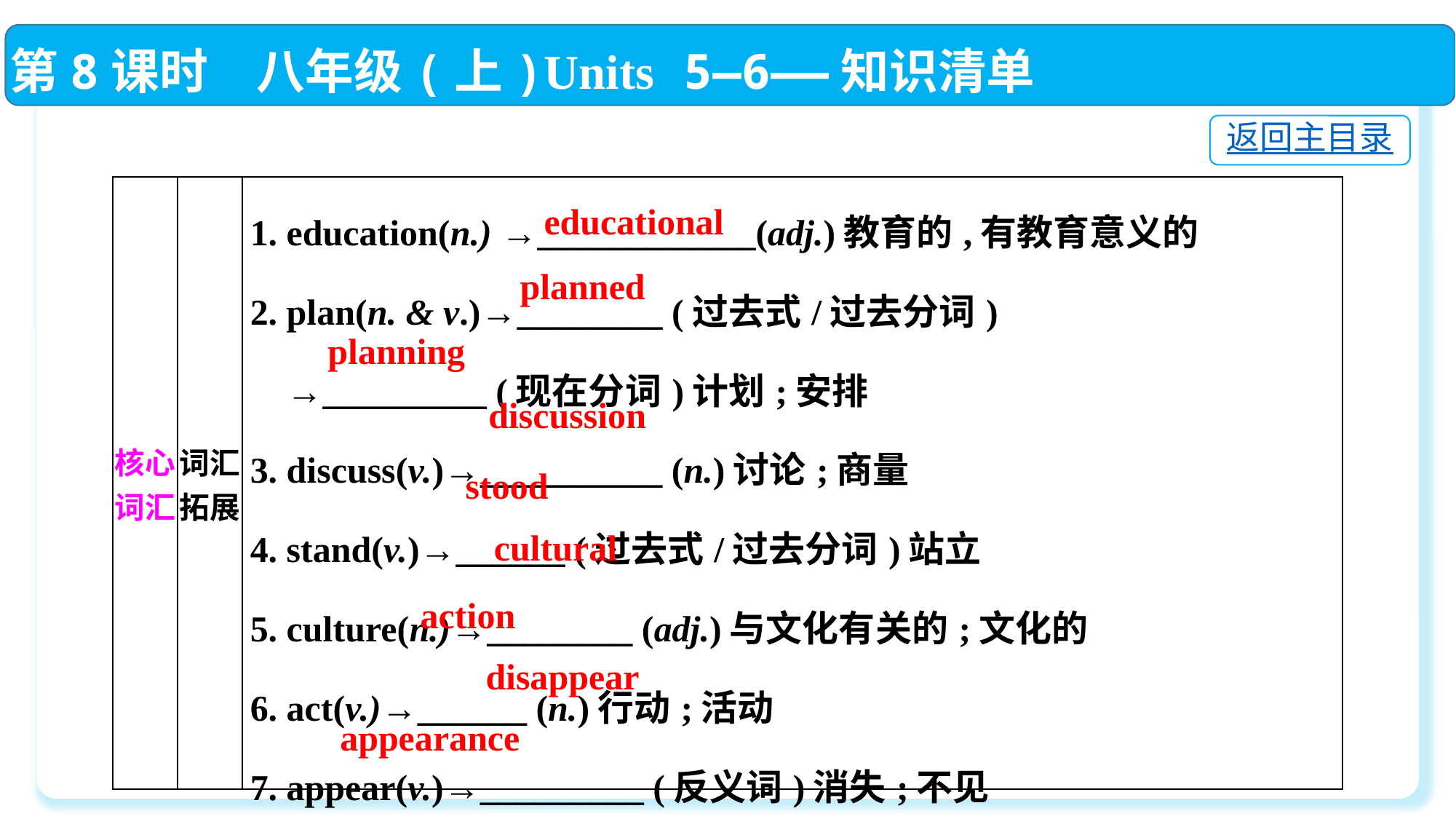

第8课时　八年级(上)Units 5—6——知识清单

返回主目录
| 核心词汇 | 词汇拓展 | 1. education(n.) →\_\_\_\_\_\_\_\_\_\_\_\_(adj.)教育的,有教育意义的 2. plan(n. & v.)→\_\_\_\_\_\_\_\_ (过去式/过去分词) →\_\_\_\_\_\_\_\_\_ (现在分词)计划;安排 3. discuss(v.)→\_\_\_\_\_\_\_\_\_\_ (n.)讨论;商量 4. stand(v.)→\_\_\_\_\_\_ (过去式/过去分词)站立 5. culture(n.)→\_\_\_\_\_\_\_\_ (adj.)与文化有关的;文化的 6. act(v.)→\_\_\_\_\_\_ (n.)行动;活动 7. appear(v.)→\_\_\_\_\_\_\_\_\_ (反义词)消失;不见 →\_\_\_\_\_\_\_\_\_\_\_\_ (n.)外貌;外观;外表;出现;露面 |
| --- | --- | --- |
educational

planned
planning
discussion
stood
cultural
action
disappear
appearance